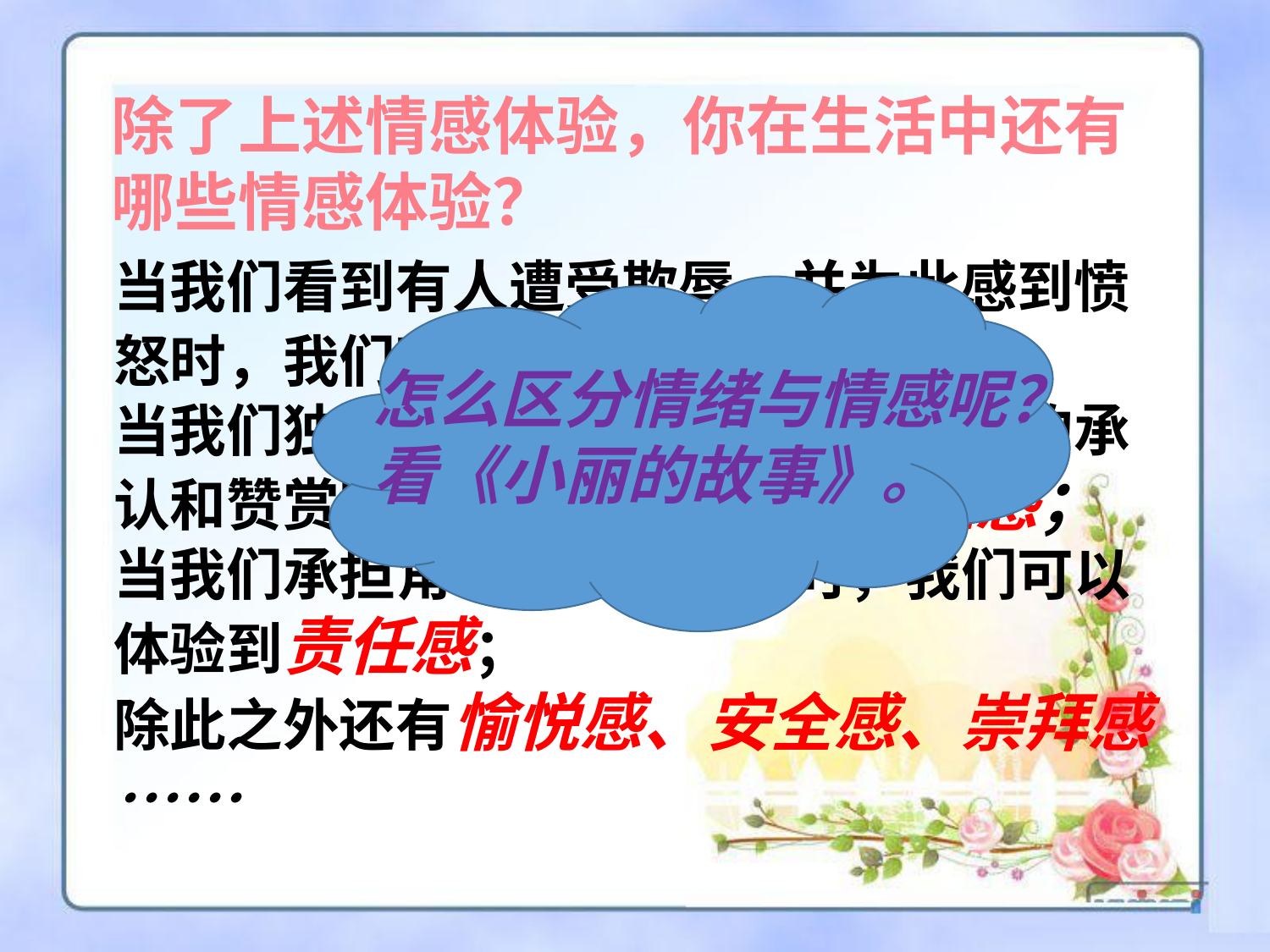

除了上述情感体验，你在生活中还有哪些情感体验？
当我们看到有人遭受欺辱，并为此感到愤怒时，我们可以体验到正义感；
当我们独立完成某项任务，得到他人的承认和赞赏时，我们可以体验到胜任感；
当我们承担角色、接受任务时，我们可以体验到责任感；
除此之外还有愉悦感、安全感、崇拜感……

怎么区分情绪与情感呢？看《小丽的故事》。